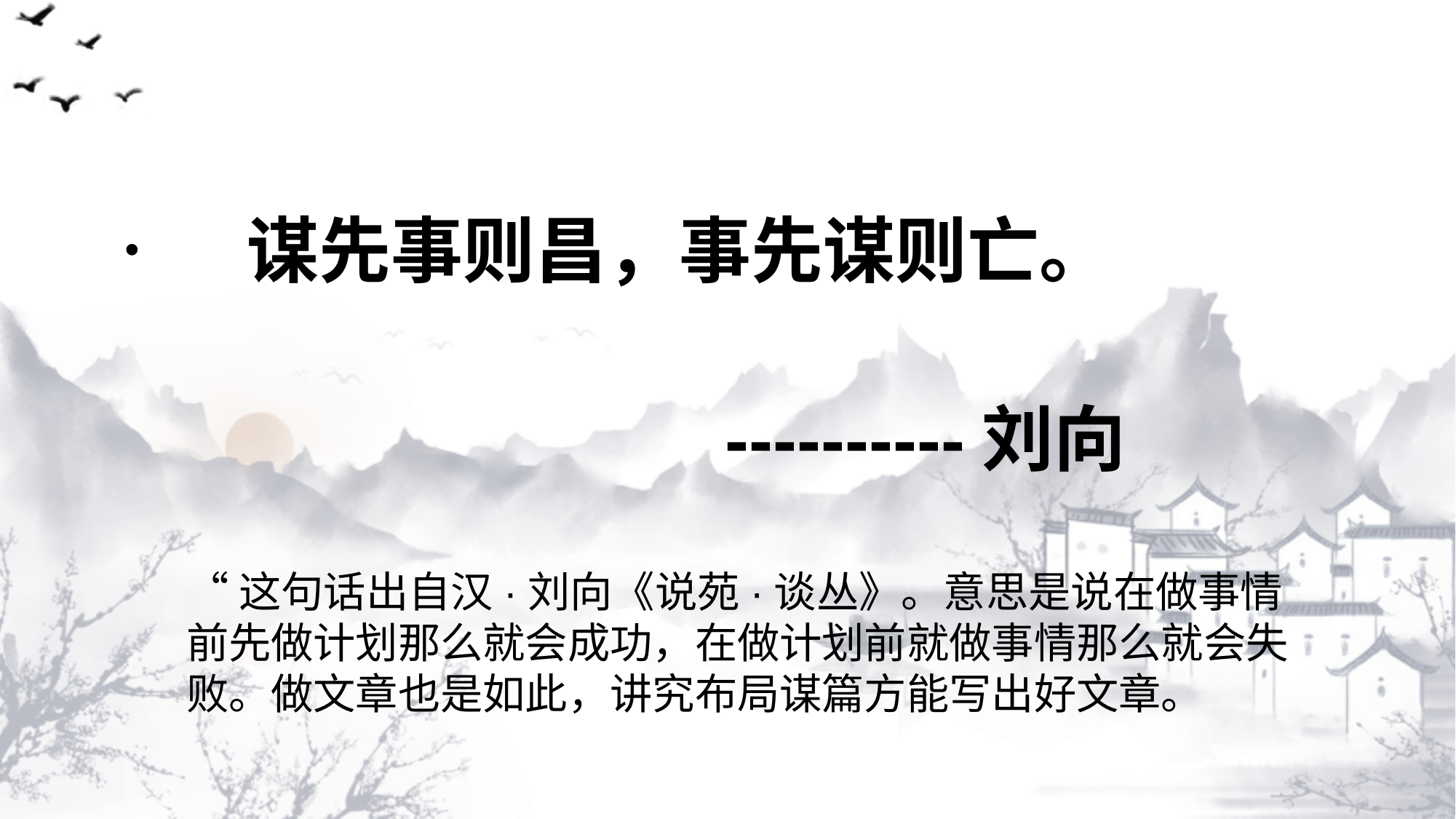

谋先事则昌，事先谋则亡。
                              ----------刘向
“这句话出自汉·刘向《说苑·谈丛》。意思是说在做事情前先做计划那么就会成功，在做计划前就做事情那么就会失败。做文章也是如此，讲究布局谋篇方能写出好文章。